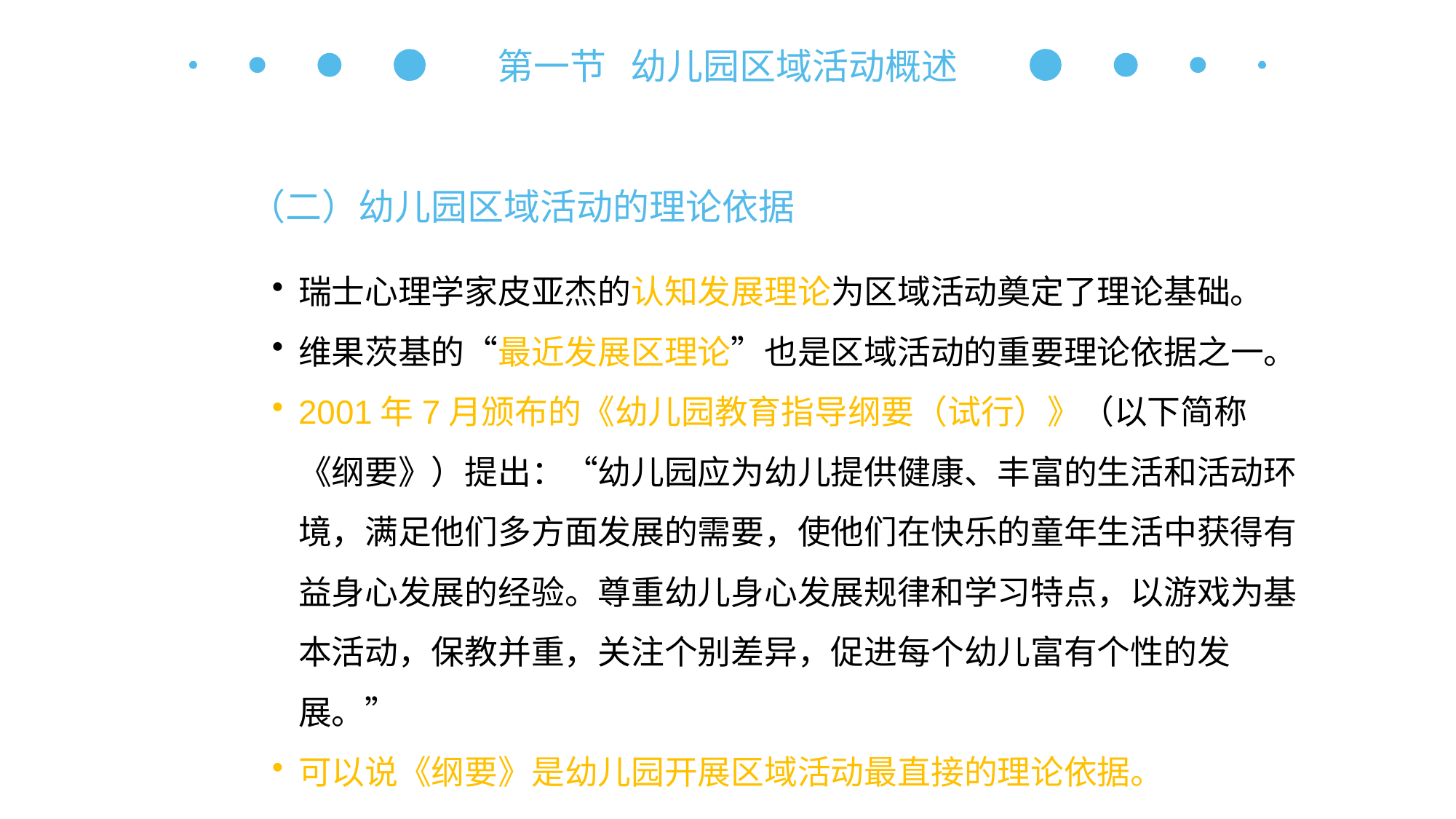

第一节   幼儿园区域活动概述

（二）幼儿园区域活动的理论依据
瑞士心理学家皮亚杰的认知发展理论为区域活动奠定了理论基础。
维果茨基的“最近发展区理论”也是区域活动的重要理论依据之一。
2001年7月颁布的《幼儿园教育指导纲要（试行）》（以下简称《纲要》）提出：“幼儿园应为幼儿提供健康、丰富的生活和活动环境，满足他们多方面发展的需要，使他们在快乐的童年生活中获得有益身心发展的经验。尊重幼儿身心发展规律和学习特点，以游戏为基本活动，保教并重，关注个别差异，促进每个幼儿富有个性的发展。”
可以说《纲要》是幼儿园开展区域活动最直接的理论依据。